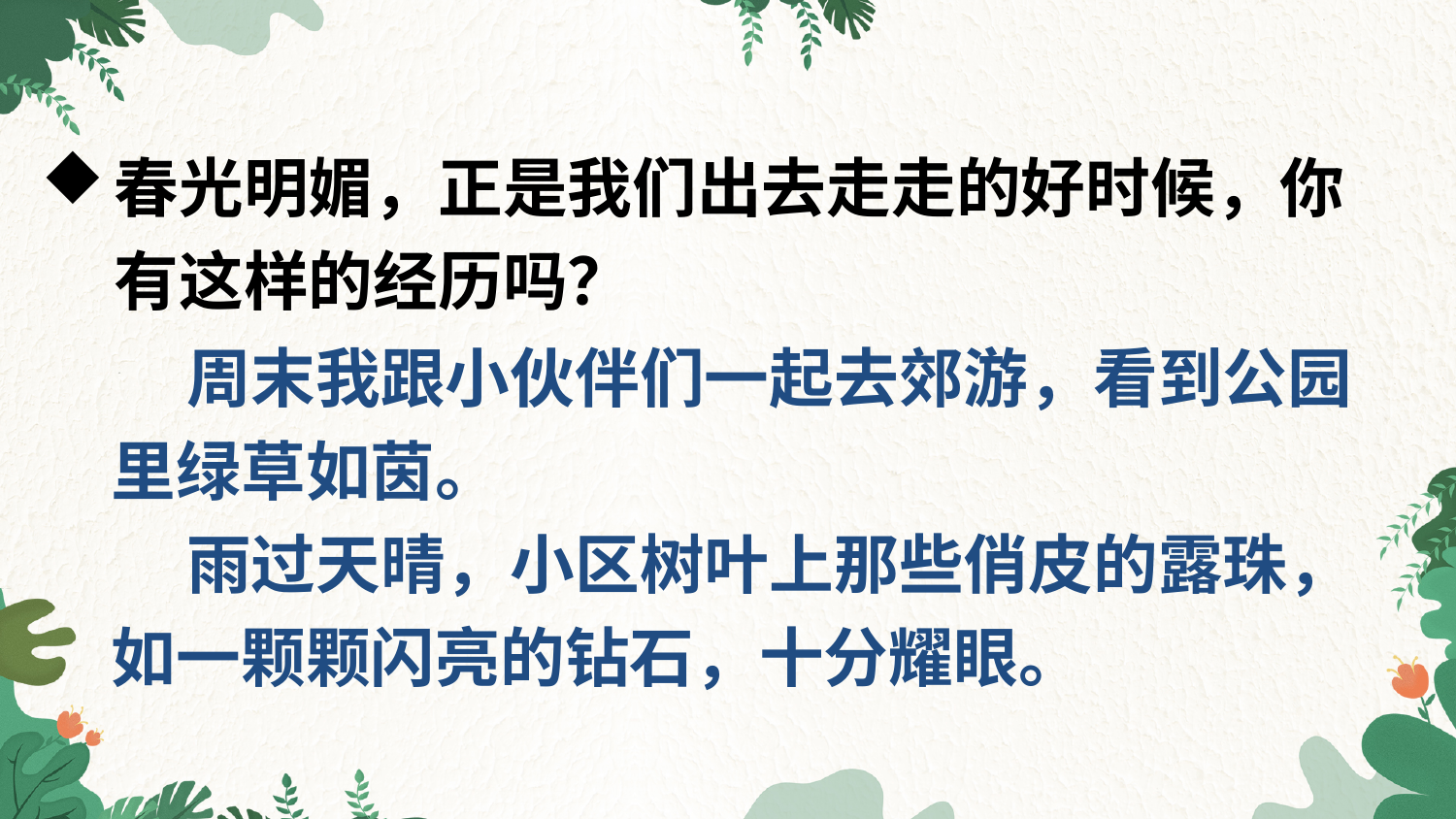

春光明媚，正是我们出去走走的好时候，你有这样的经历吗？
    周末我跟小伙伴们一起去郊游，看到公园里绿草如茵。
    雨过天晴，小区树叶上那些俏皮的露珠，如一颗颗闪亮的钻石，十分耀眼。